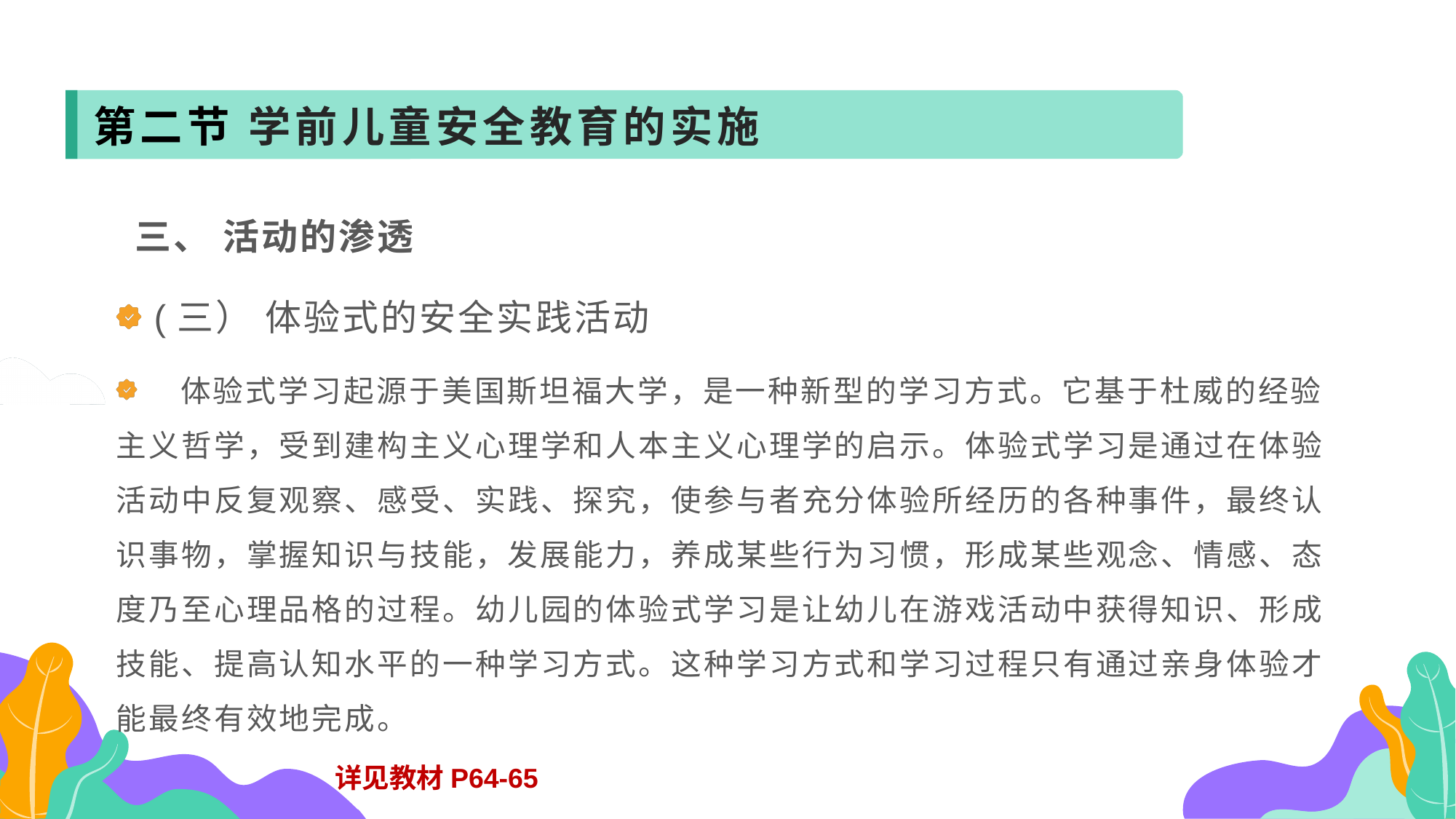

第二节 学前儿童安全教育的实施
 三、 活动的渗透
 (三） 体验式的安全实践活动
    体验式学习起源于美国斯坦福大学，是一种新型的学习方式。它基于杜威的经验主义哲学，受到建构主义心理学和人本主义心理学的启示。体验式学习是通过在体验活动中反复观察、感受、实践、探究，使参与者充分体验所经历的各种事件，最终认识事物，掌握知识与技能，发展能力，养成某些行为习惯，形成某些观念、情感、态度乃至心理品格的过程。幼儿园的体验式学习是让幼儿在游戏活动中获得知识、形成技能、提高认知水平的一种学习方式。这种学习方式和学习过程只有通过亲身体验才能最终有效地完成。
详见教材P64-65